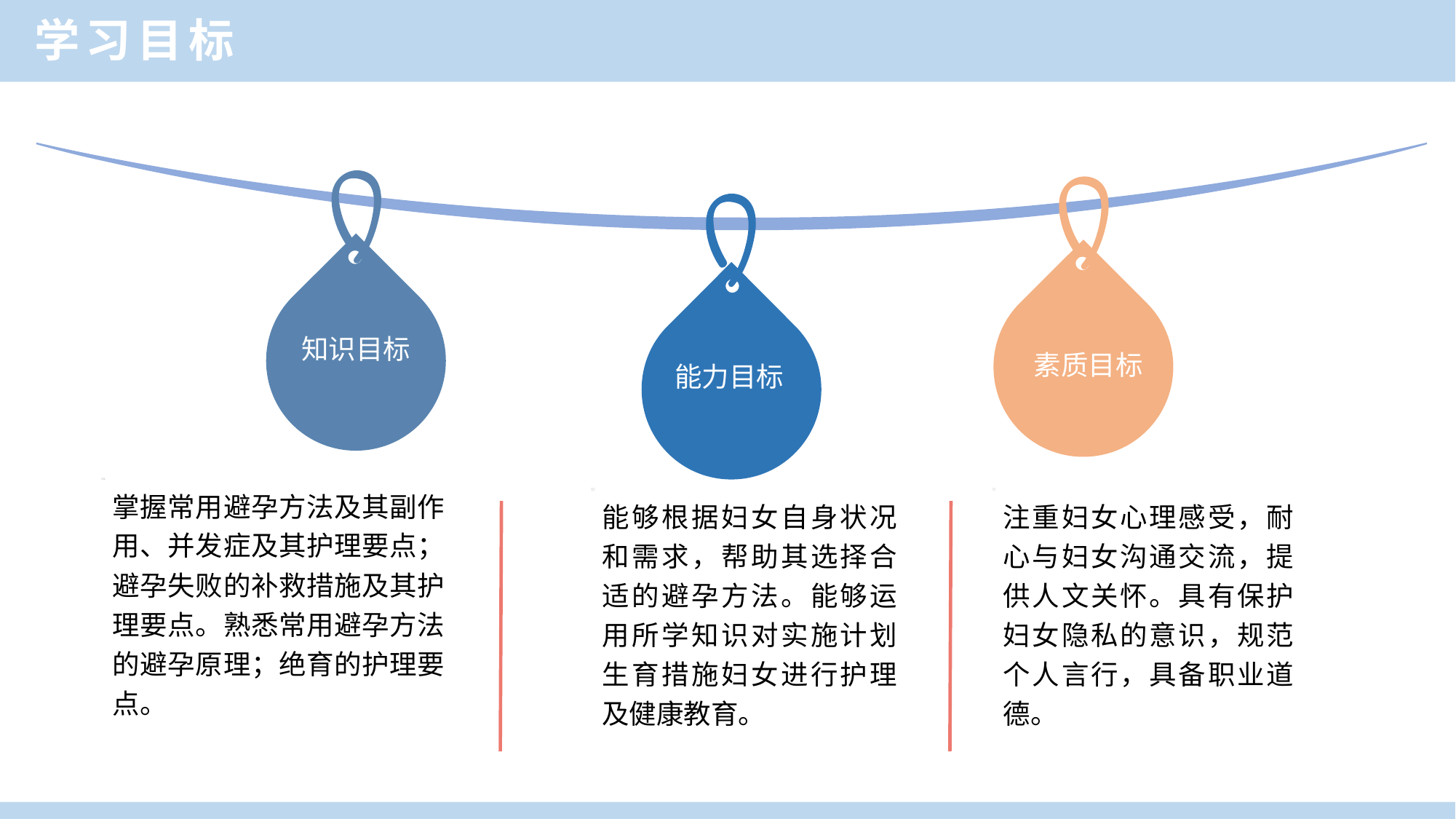

学习目标

知识目标

素质目标

能力目标
掌握常用避孕方法及其副作用、并发症及其护理要点；避孕失败的补救措施及其护理要点。熟悉常用避孕方法的避孕原理；绝育的护理要点。
能够根据妇女自身状况和需求，帮助其选择合适的避孕方法。能够运用所学知识对实施计划生育措施妇女进行护理及健康教育。
注重妇女心理感受，耐心与妇女沟通交流，提供人文关怀。具有保护妇女隐私的意识，规范个人言行，具备职业道德。